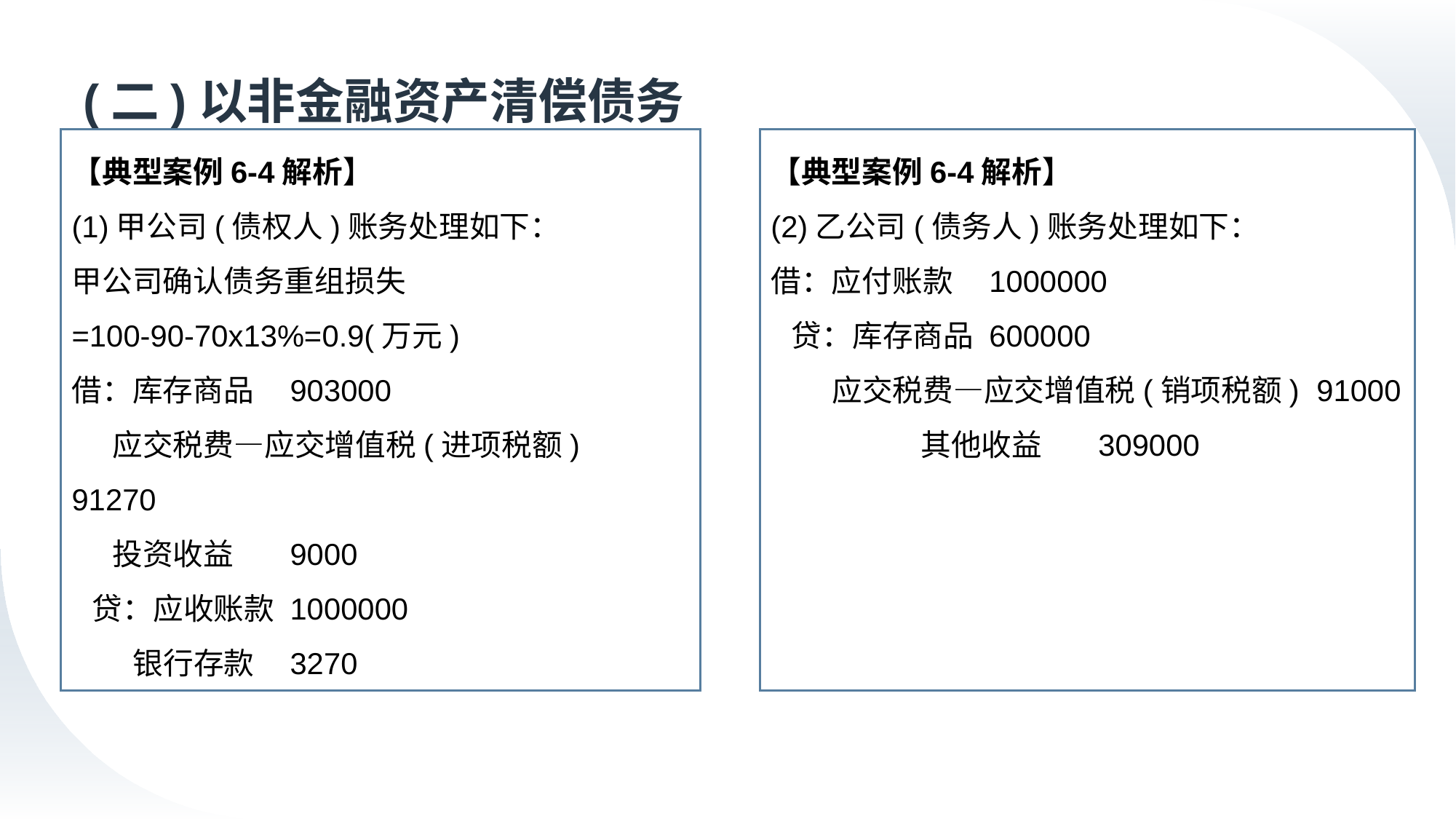

# (二)以非金融资产清偿债务
【典型案例6-4解析】
(1)甲公司(债权人)账务处理如下：
甲公司确认债务重组损失
=100-90-70x13%=0.9(万元)
借：库存商品	903000
     应交税费—应交增值税(进项税额)	91270
     投资收益	9000
  贷：应收账款	1000000
        银行存款	3270
【典型案例6-4解析】
(2)乙公司(债务人)账务处理如下：
借：应付账款	1000000
  贷：库存商品	600000
        应交税费—应交增值税(销项税额)	91000	    其他收益	309000